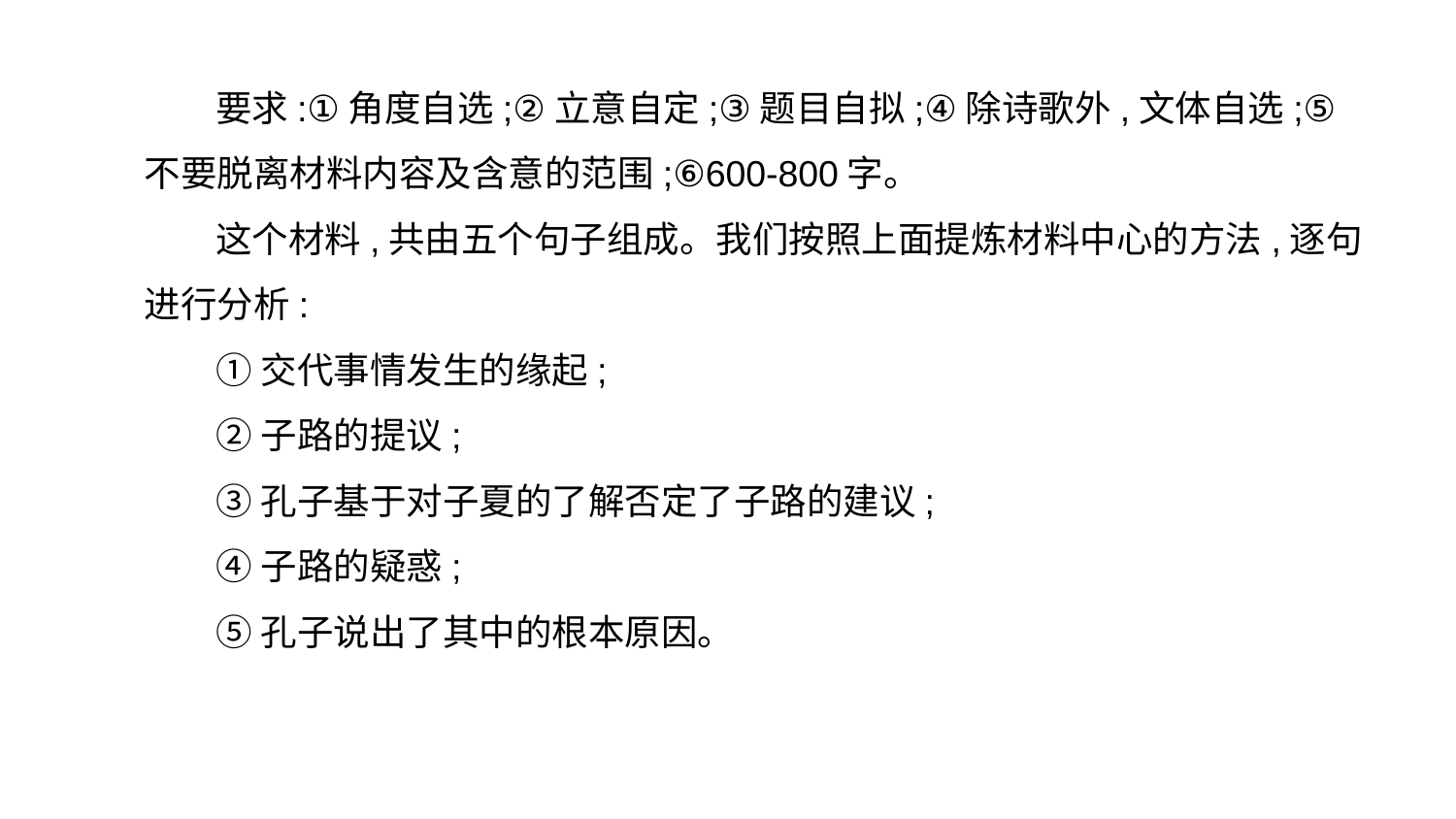

要求:①角度自选;②立意自定;③题目自拟;④除诗歌外,文体自选;⑤不要脱离材料内容及含意的范围;⑥600-800字。
这个材料,共由五个句子组成。我们按照上面提炼材料中心的方法,逐句进行分析:
①交代事情发生的缘起;
②子路的提议;
③孔子基于对子夏的了解否定了子路的建议;
④子路的疑惑;
⑤孔子说出了其中的根本原因。